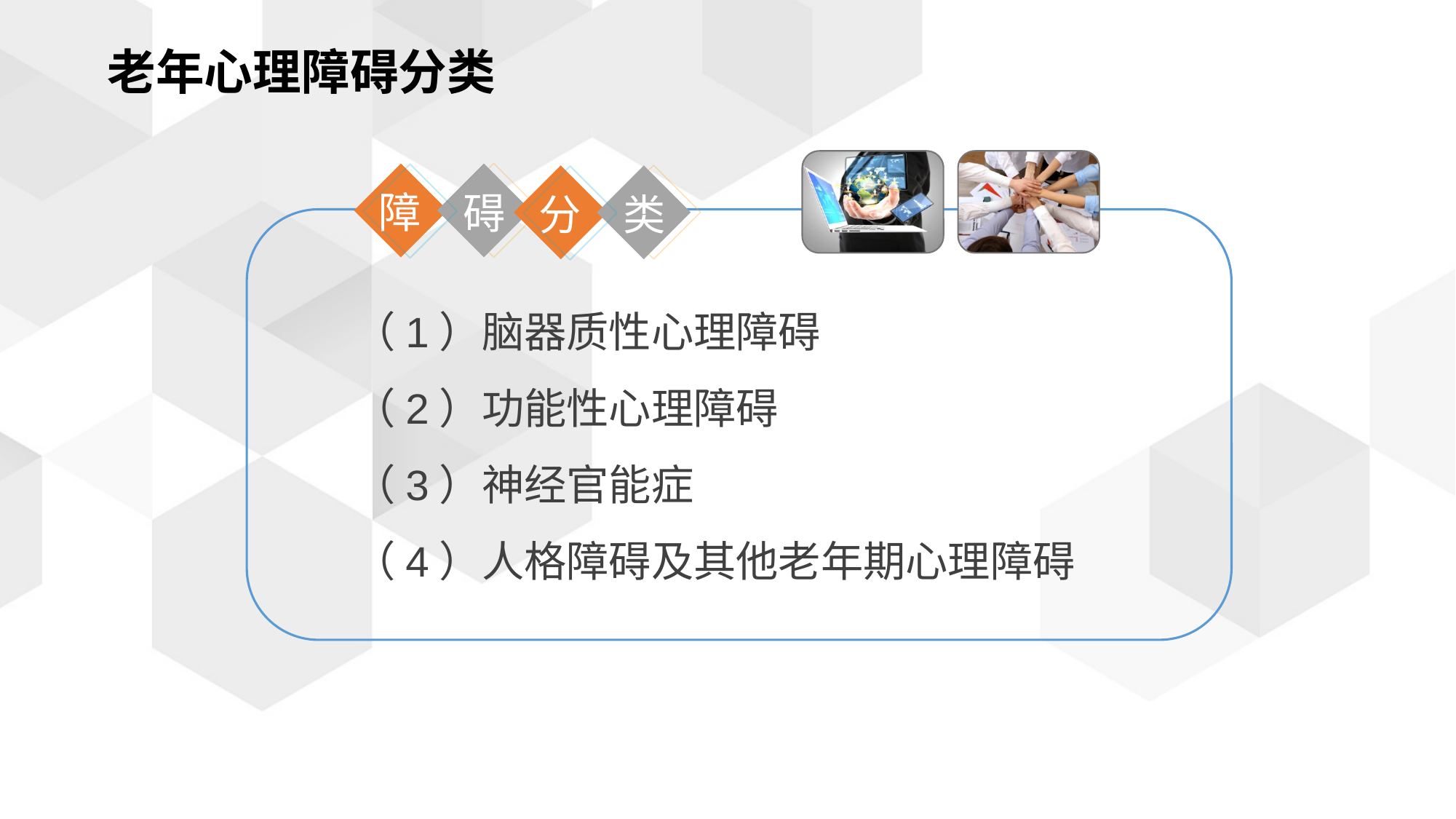

老年心理障碍分类

障

碍

分

类

（1）脑器质性心理障碍
（2）功能性心理障碍
（3）神经官能症
（4）人格障碍及其他老年期心理障碍